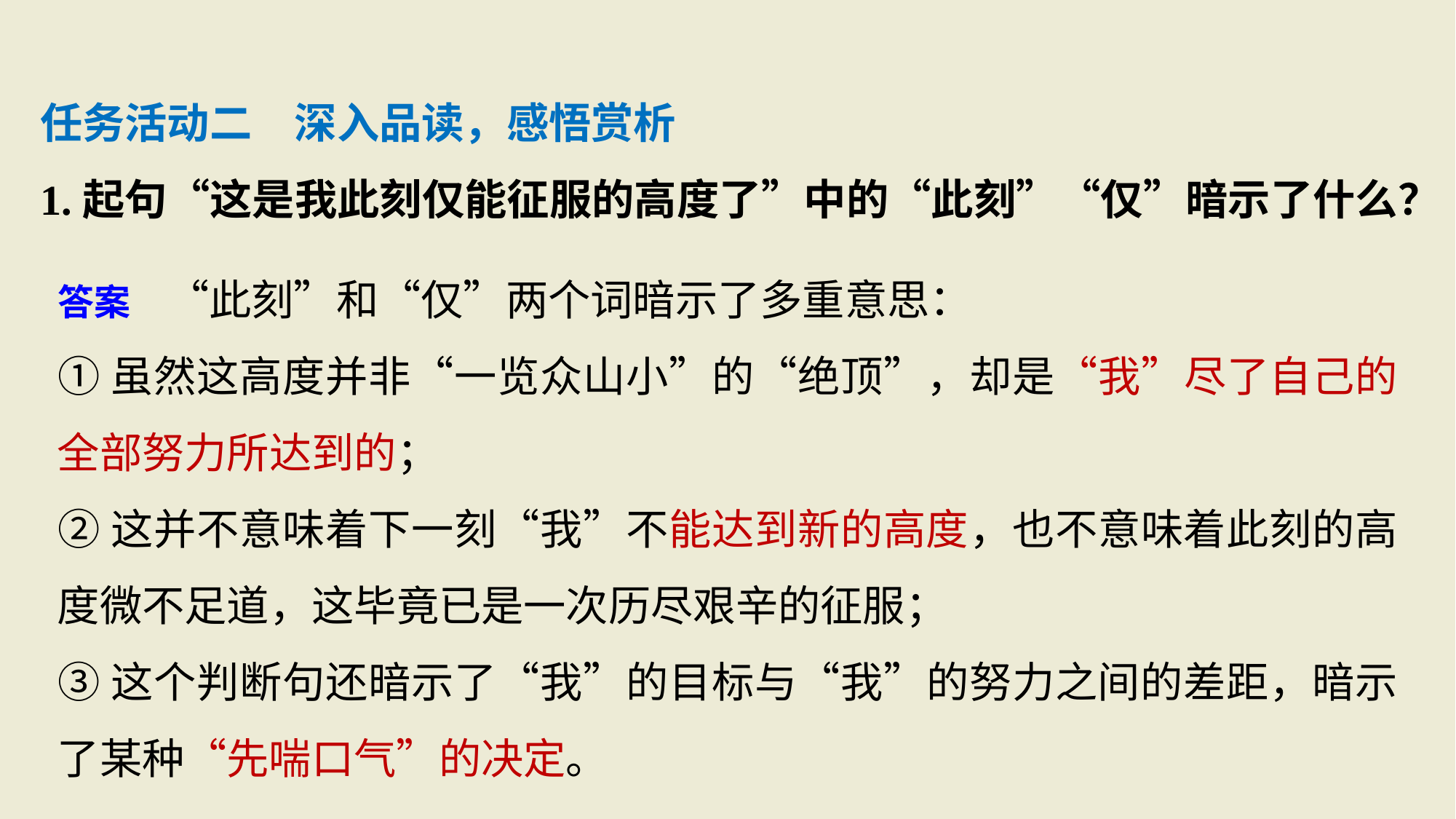

任务活动二　深入品读，感悟赏析
1.起句“这是我此刻仅能征服的高度了”中的“此刻”“仅”暗示了什么？
答案　“此刻”和“仅”两个词暗示了多重意思：
①虽然这高度并非“一览众山小”的“绝顶”，却是“我”尽了自己的全部努力所达到的；
②这并不意味着下一刻“我”不能达到新的高度，也不意味着此刻的高度微不足道，这毕竟已是一次历尽艰辛的征服；
③这个判断句还暗示了“我”的目标与“我”的努力之间的差距，暗示了某种“先喘口气”的决定。